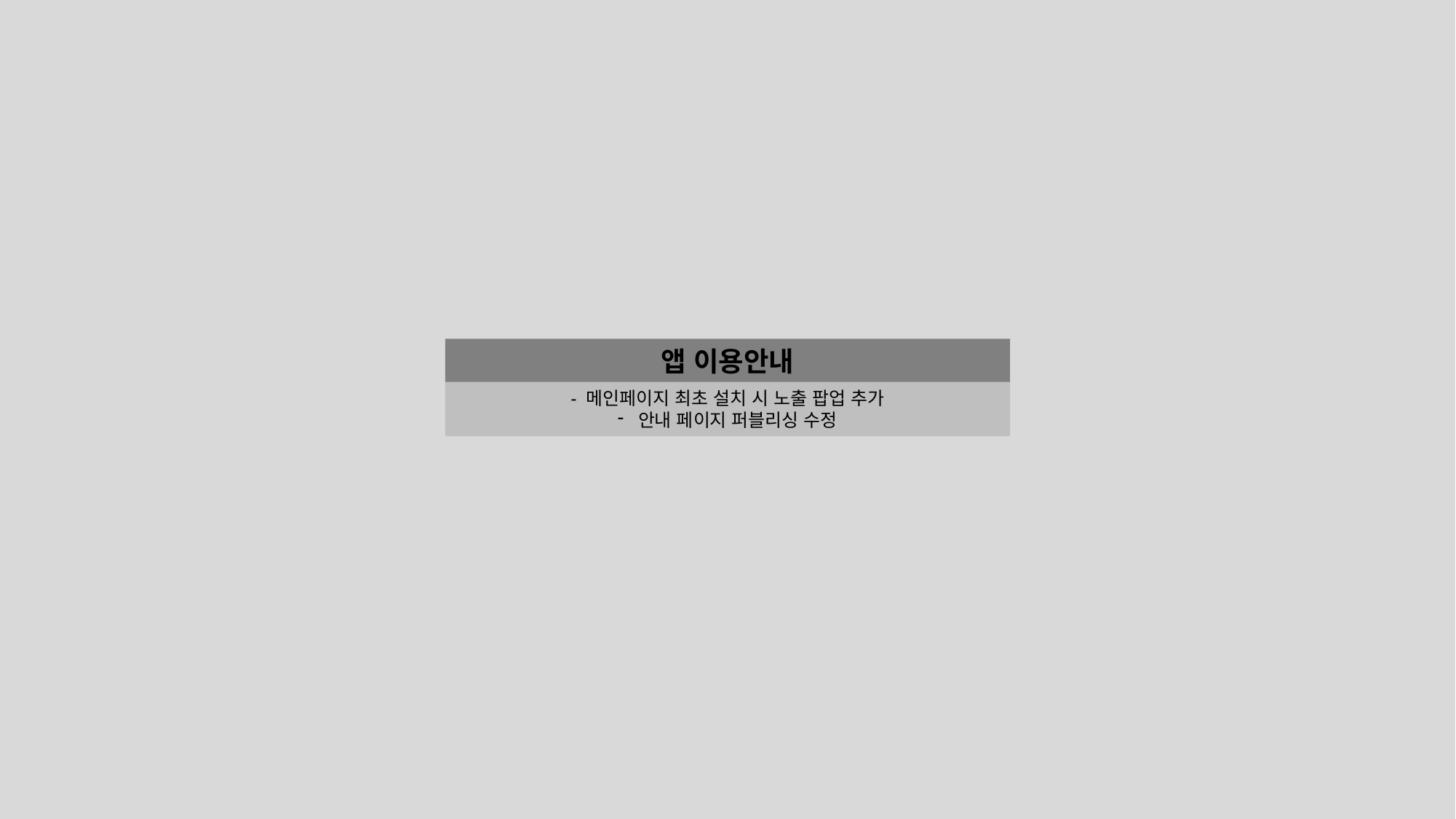

앱 이용안내
- 메인페이지 최초 설치 시 노출 팝업 추가
안내 페이지 퍼블리싱 수정